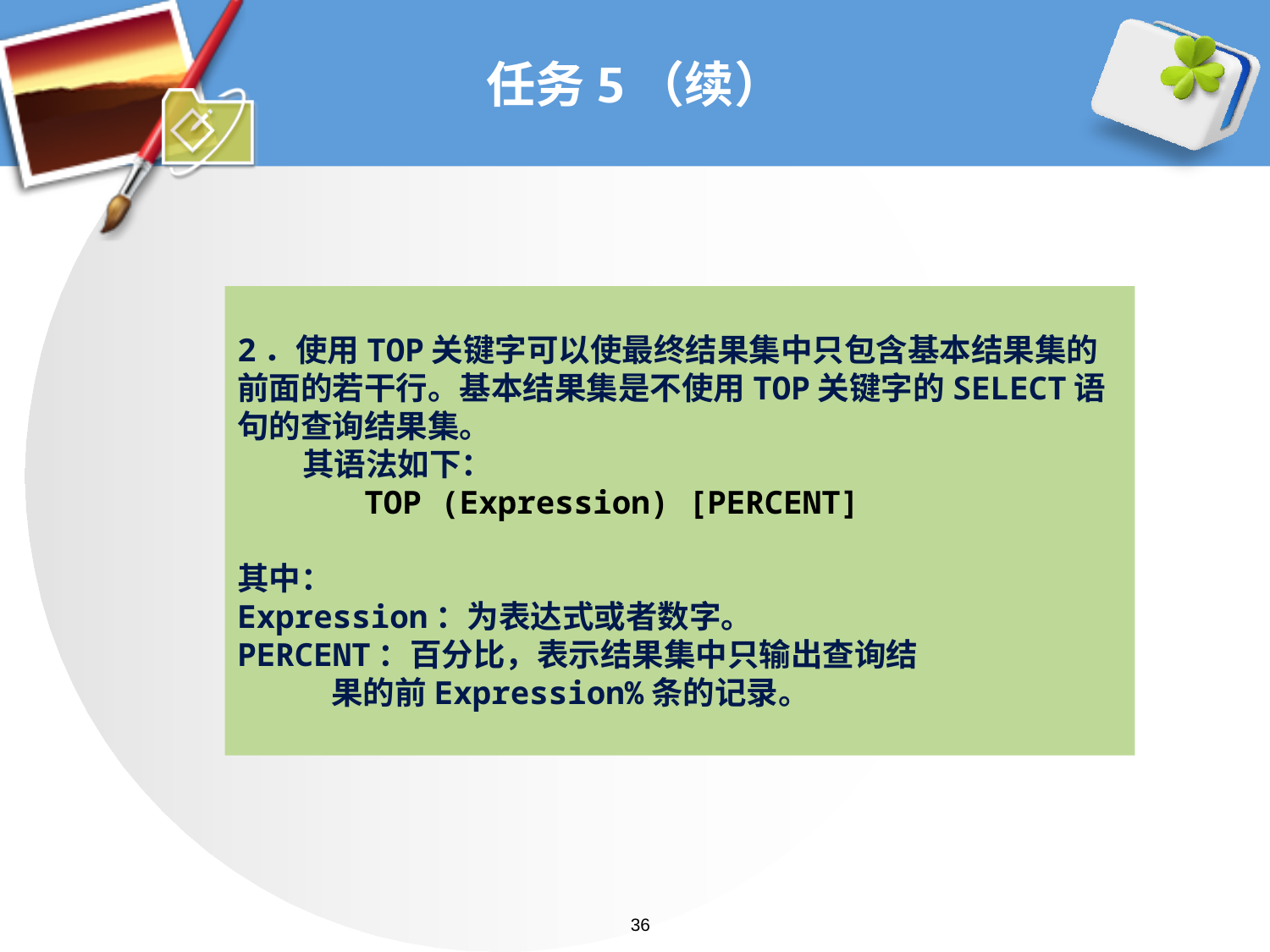

# 任务5（续）

2．使用TOP关键字可以使最终结果集中只包含基本结果集的前面的若干行。基本结果集是不使用TOP关键字的SELECT语句的查询结果集。
        其语法如下：
	TOP (Expression) [PERCENT]

其中：
Expression：为表达式或者数字。
PERCENT：百分比，表示结果集中只输出查询结
            果的前Expression%条的记录。

36